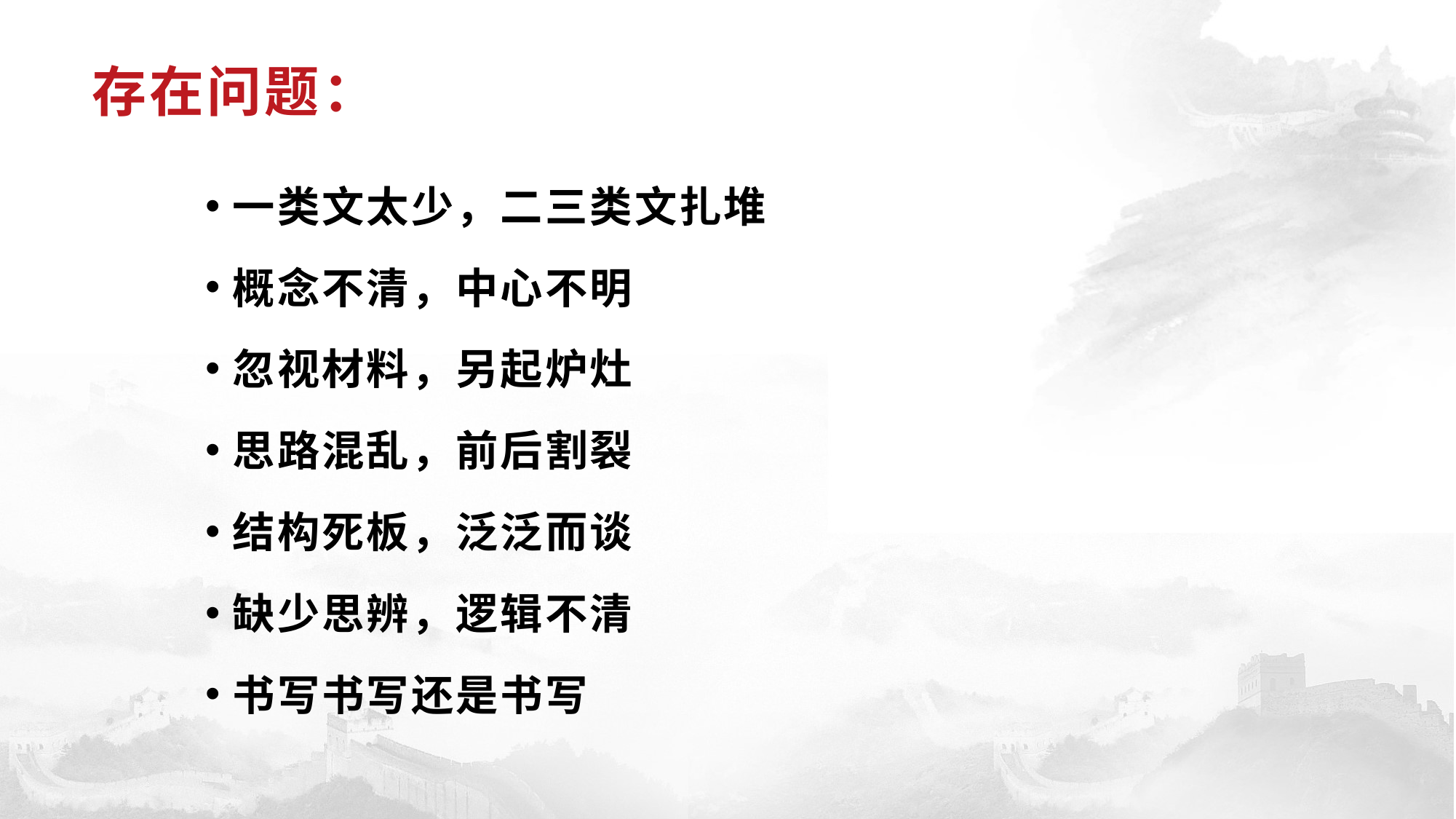

# 存在问题：
一类文太少，二三类文扎堆
概念不清，中心不明
忽视材料，另起炉灶
思路混乱，前后割裂
结构死板，泛泛而谈
缺少思辨，逻辑不清
书写书写还是书写